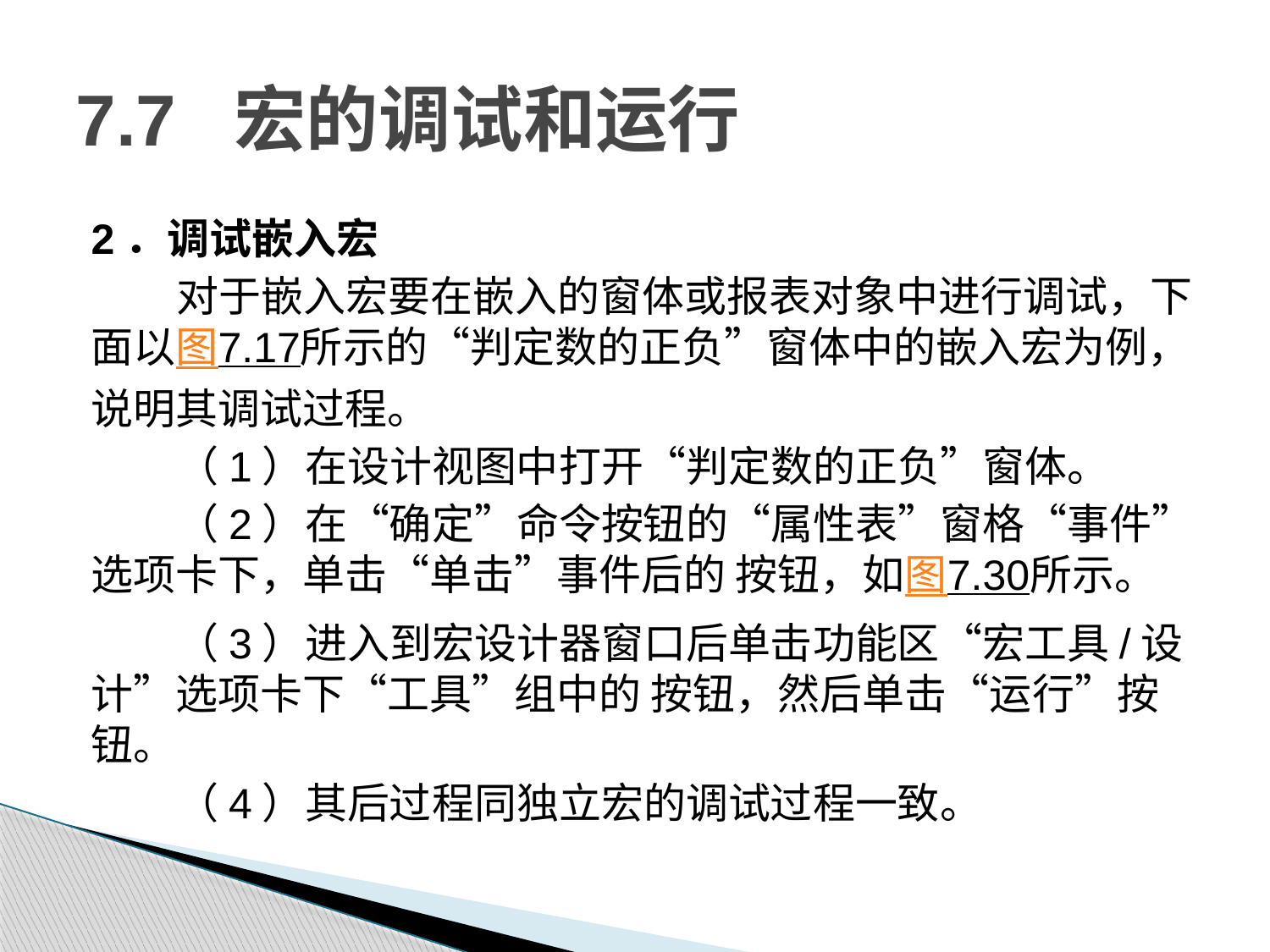

# 7.7  宏的调试和运行
2．调试嵌入宏
对于嵌入宏要在嵌入的窗体或报表对象中进行调试，下面以图7.17所示的“判定数的正负”窗体中的嵌入宏为例，说明其调试过程。
（1）在设计视图中打开“判定数的正负”窗体。
（2）在“确定”命令按钮的“属性表”窗格“事件”选项卡下，单击“单击”事件后的 按钮，如图7.30所示。
（3）进入到宏设计器窗口后单击功能区“宏工具/设计”选项卡下“工具”组中的 按钮，然后单击“运行”按钮。
（4）其后过程同独立宏的调试过程一致。